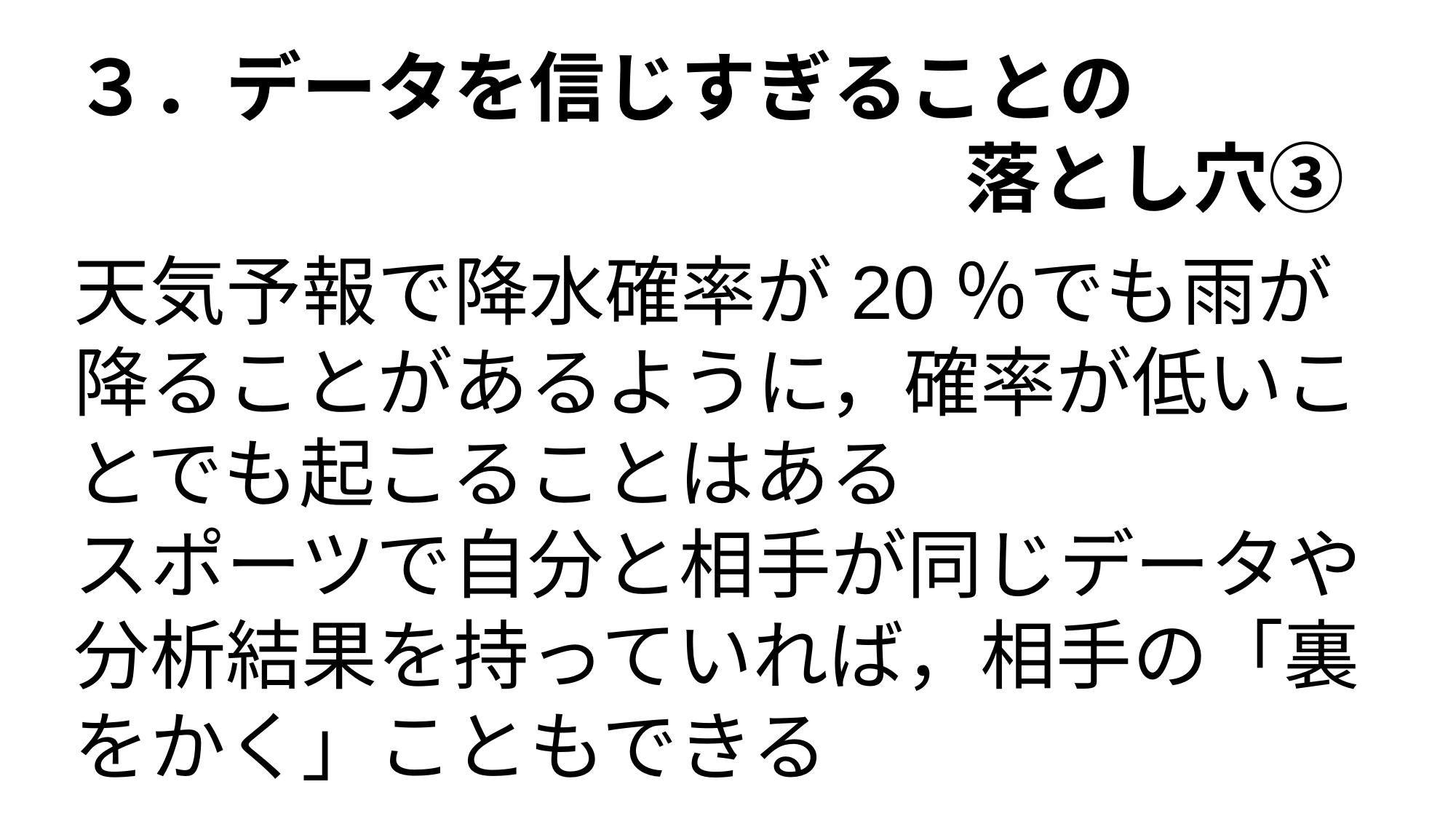

３．データを信じすぎることの
　　落とし穴③
天気予報で降水確率が20％でも雨が降ることがあるように，確率が低いことでも起こることはある
スポーツで自分と相手が同じデータや分析結果を持っていれば，相手の「裏をかく」こともできる